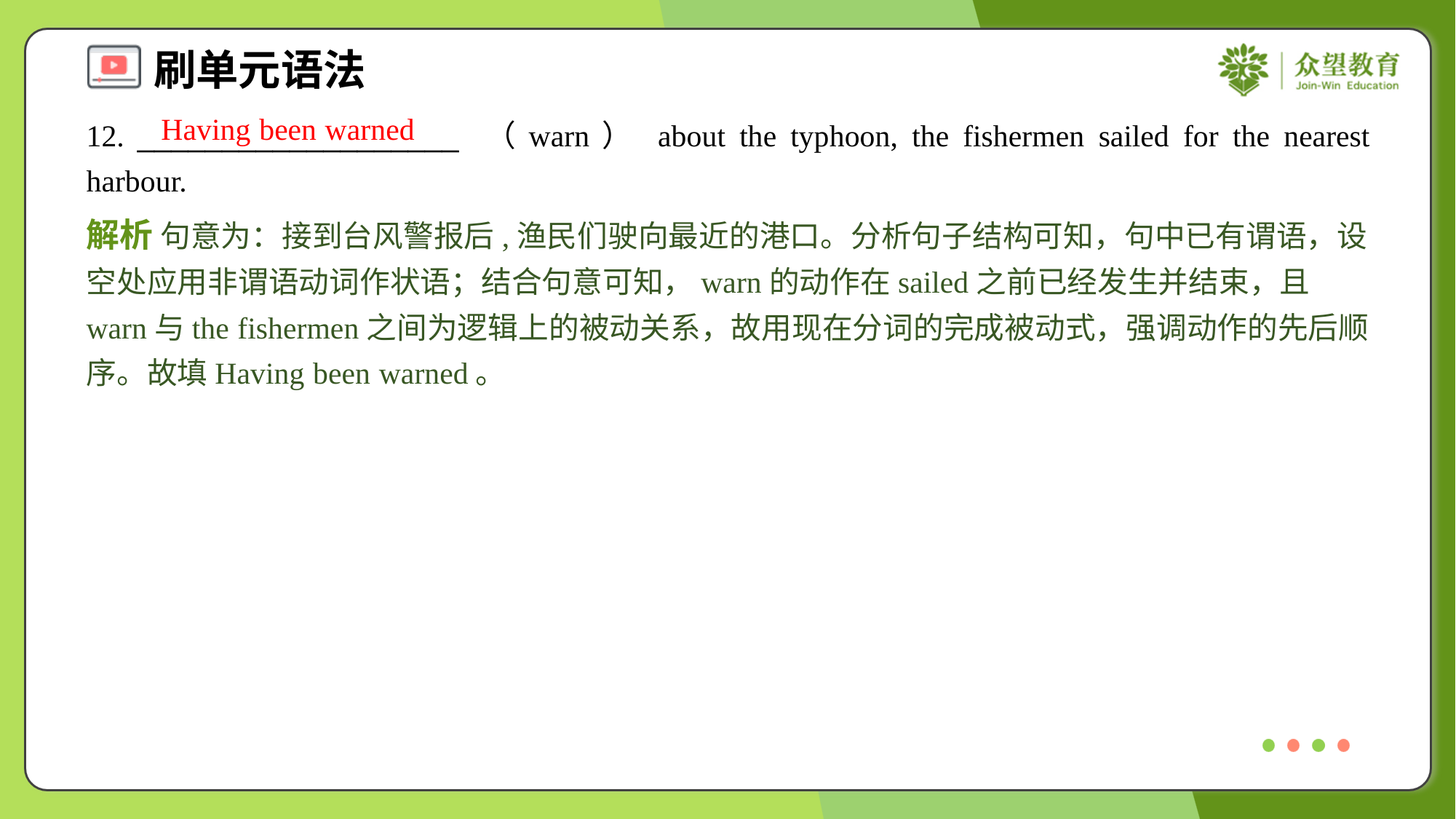

Having been warned
12. ___________________ （warn） about the typhoon, the fishermen sailed for the nearest harbour.
解析 句意为：接到台风警报后,渔民们驶向最近的港口。分析句子结构可知，句中已有谓语，设空处应用非谓语动词作状语；结合句意可知，warn的动作在sailed之前已经发生并结束，且warn与the fishermen之间为逻辑上的被动关系，故用现在分词的完成被动式，强调动作的先后顺序。故填Having been warned。